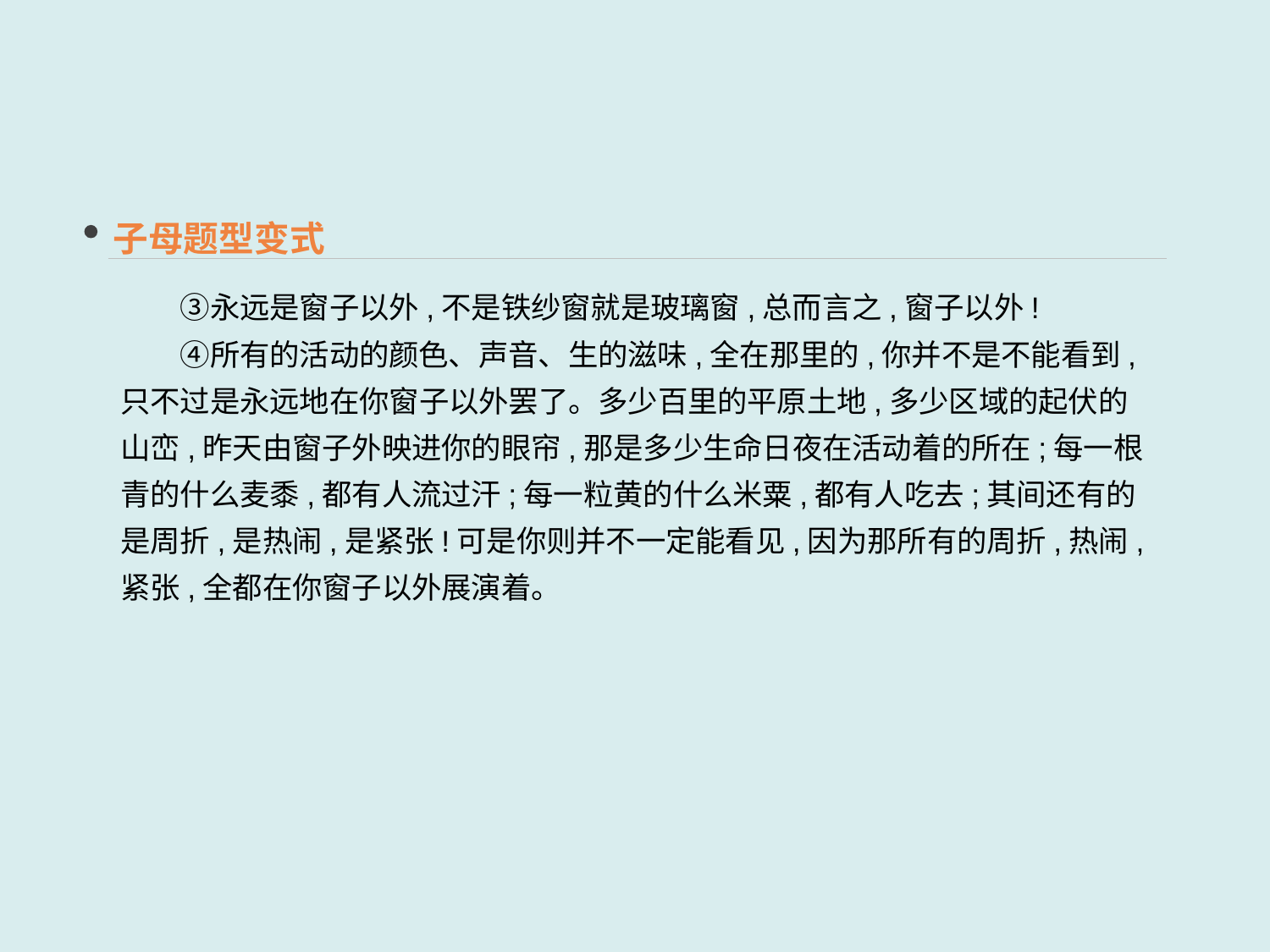

子母题型变式

　　③永远是窗子以外,不是铁纱窗就是玻璃窗,总而言之,窗子以外!
　　④所有的活动的颜色、声音、生的滋味,全在那里的,你并不是不能看到,只不过是永远地在你窗子以外罢了。多少百里的平原土地,多少区域的起伏的山峦,昨天由窗子外映进你的眼帘,那是多少生命日夜在活动着的所在;每一根青的什么麦黍,都有人流过汗;每一粒黄的什么米粟,都有人吃去;其间还有的是周折,是热闹,是紧张!可是你则并不一定能看见,因为那所有的周折,热闹,紧张,全都在你窗子以外展演着。